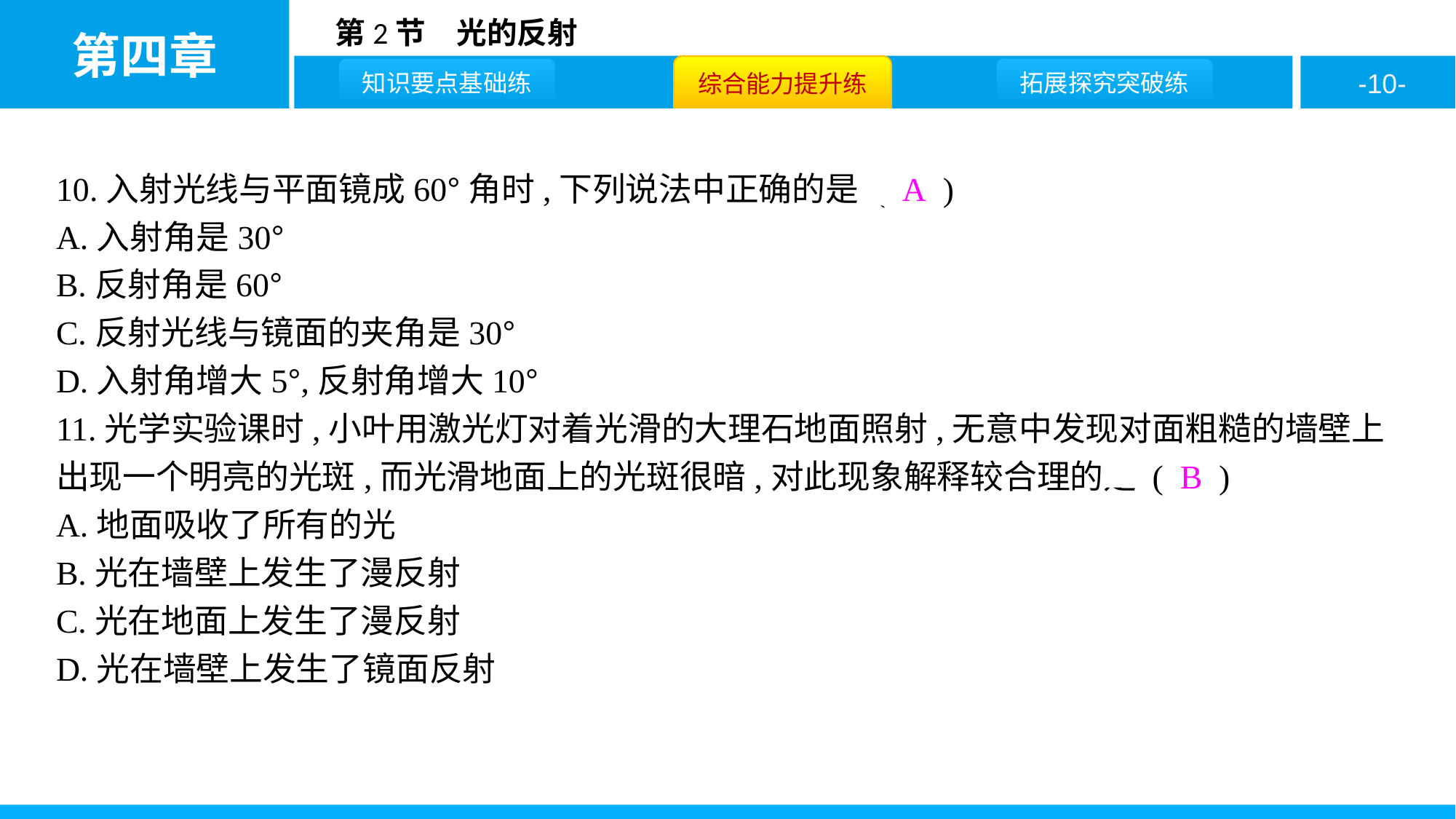

10.入射光线与平面镜成60°角时,下列说法中正确的是 (  A  )
A.入射角是30°
B.反射角是60°
C.反射光线与镜面的夹角是30°
D.入射角增大5°,反射角增大10°
11.光学实验课时,小叶用激光灯对着光滑的大理石地面照射,无意中发现对面粗糙的墙壁上出现一个明亮的光斑,而光滑地面上的光斑很暗,对此现象解释较合理的是 (  B  )
A.地面吸收了所有的光
B.光在墙壁上发生了漫反射
C.光在地面上发生了漫反射
D.光在墙壁上发生了镜面反射